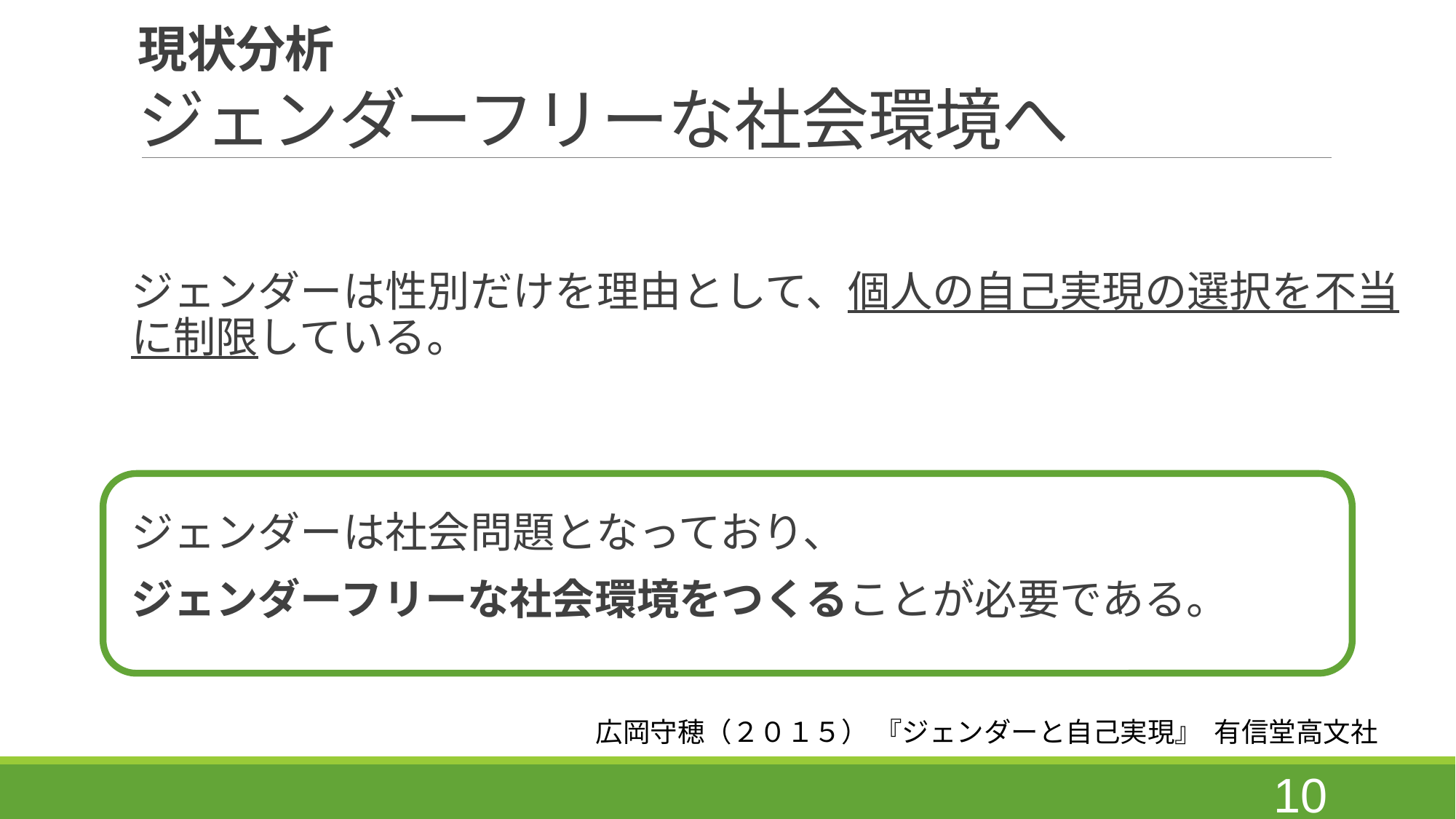

# 現状分析 ジェンダーフリーな社会環境へ

ジェンダーは性別だけを理由として、個人の自己実現の選択を不当に制限している。

ジェンダーは社会問題となっており、
ジェンダーフリーな社会環境をつくることが必要である。

広岡守穂（２０１５） 『ジェンダーと自己実現』  有信堂高文社
10